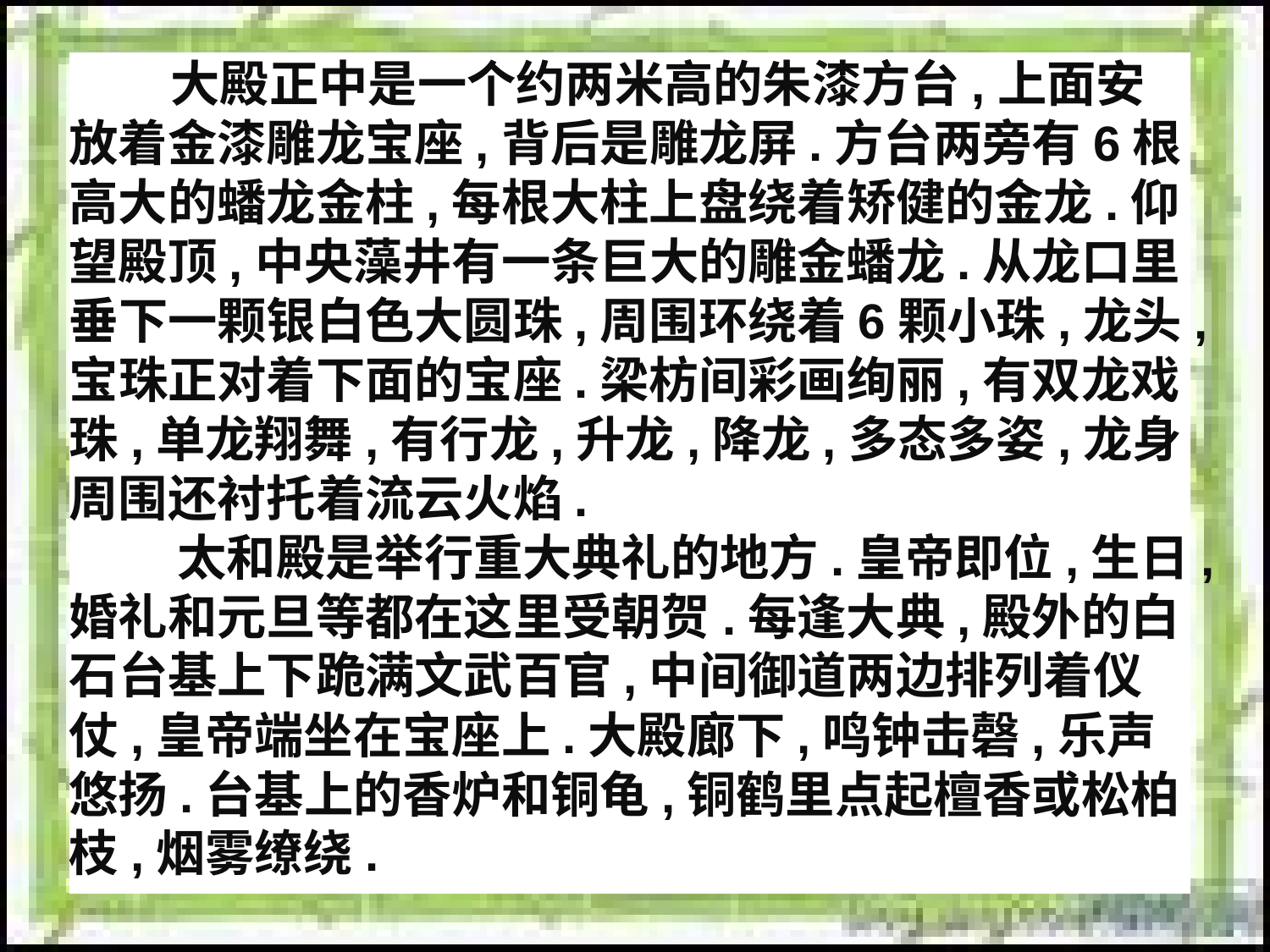

大殿正中是一个约两米高的朱漆方台,上面安放着金漆雕龙宝座,背后是雕龙屏.方台两旁有6根高大的蟠龙金柱,每根大柱上盘绕着矫健的金龙.仰望殿顶,中央藻井有一条巨大的雕金蟠龙.从龙口里垂下一颗银白色大圆珠,周围环绕着6颗小珠,龙头,宝珠正对着下面的宝座.梁枋间彩画绚丽,有双龙戏珠,单龙翔舞,有行龙,升龙,降龙,多态多姿,龙身周围还衬托着流云火焰.
       太和殿是举行重大典礼的地方.皇帝即位,生日,婚礼和元旦等都在这里受朝贺.每逢大典,殿外的白石台基上下跪满文武百官,中间御道两边排列着仪仗,皇帝端坐在宝座上.大殿廊下,鸣钟击磬,乐声悠扬.台基上的香炉和铜龟,铜鹤里点起檀香或松柏枝,烟雾缭绕.